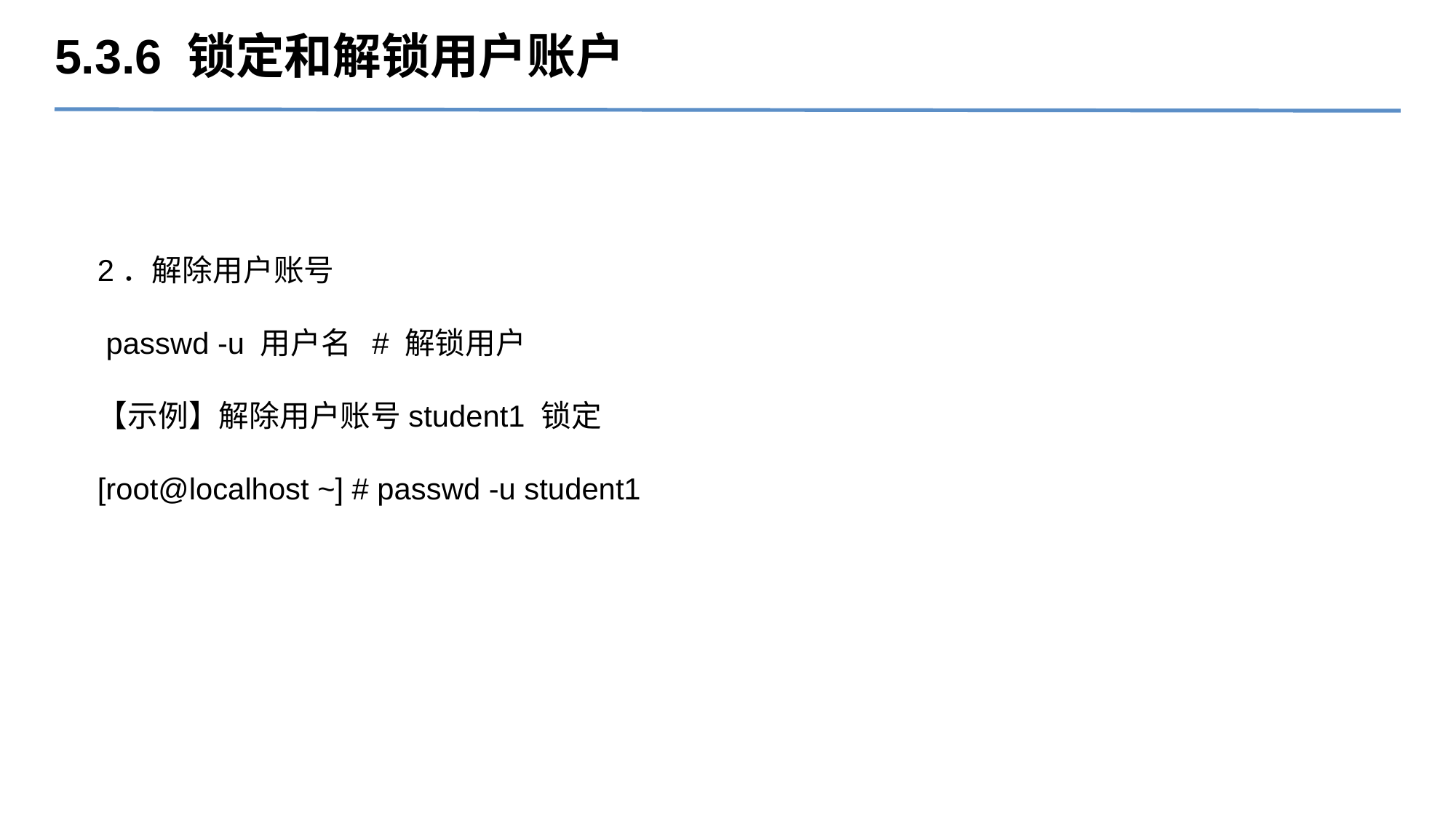

5.3.6 锁定和解锁用户账户
2．解除用户账号
 passwd -u 用户名  # 解锁用户
【示例】解除用户账号student1 锁定
[root@localhost ~] # passwd -u student1